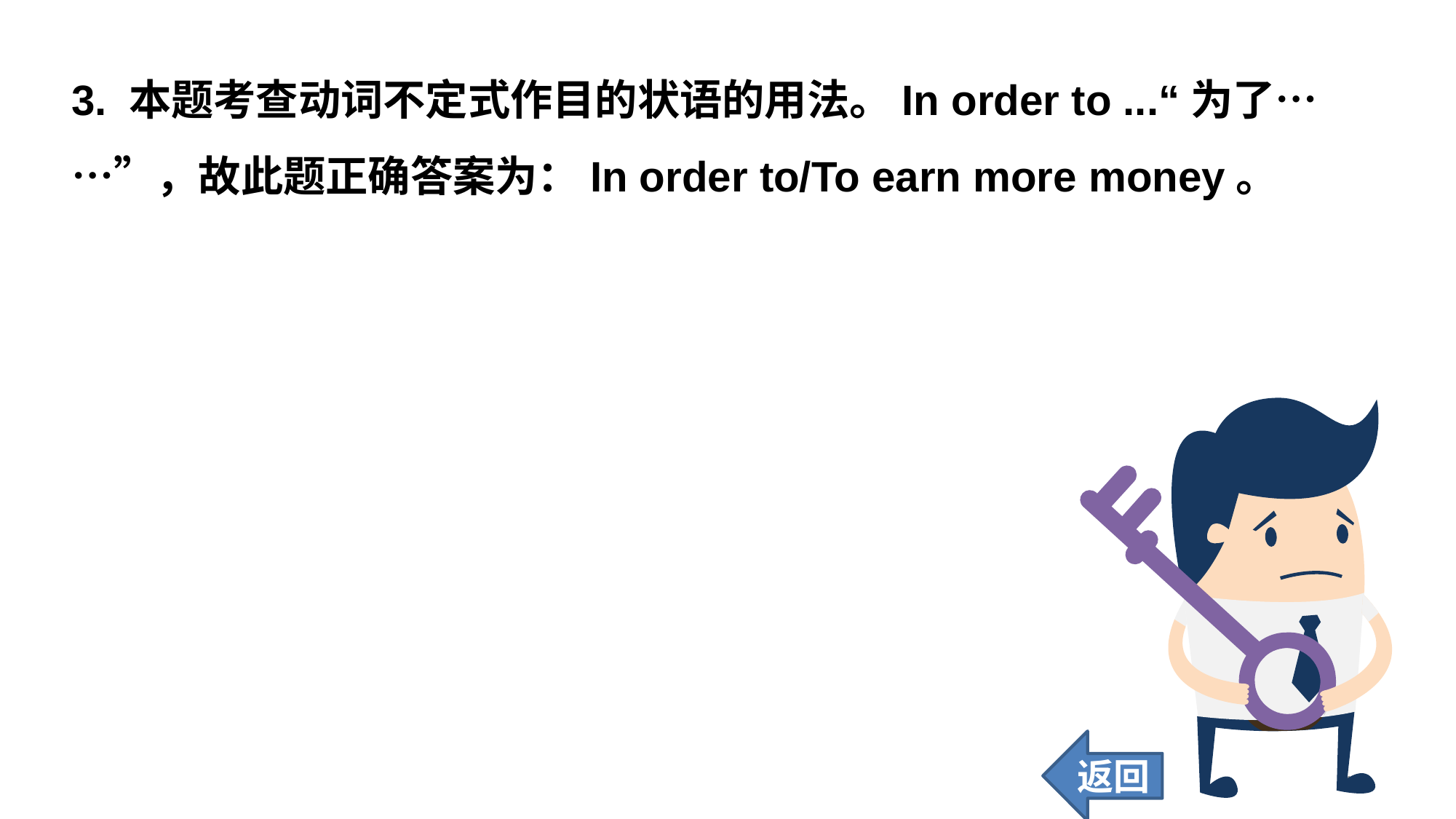

3. 本题考查动词不定式作目的状语的用法。In order to ...“为了……”，故此题正确答案为：In order to/To earn more money。

返回
105